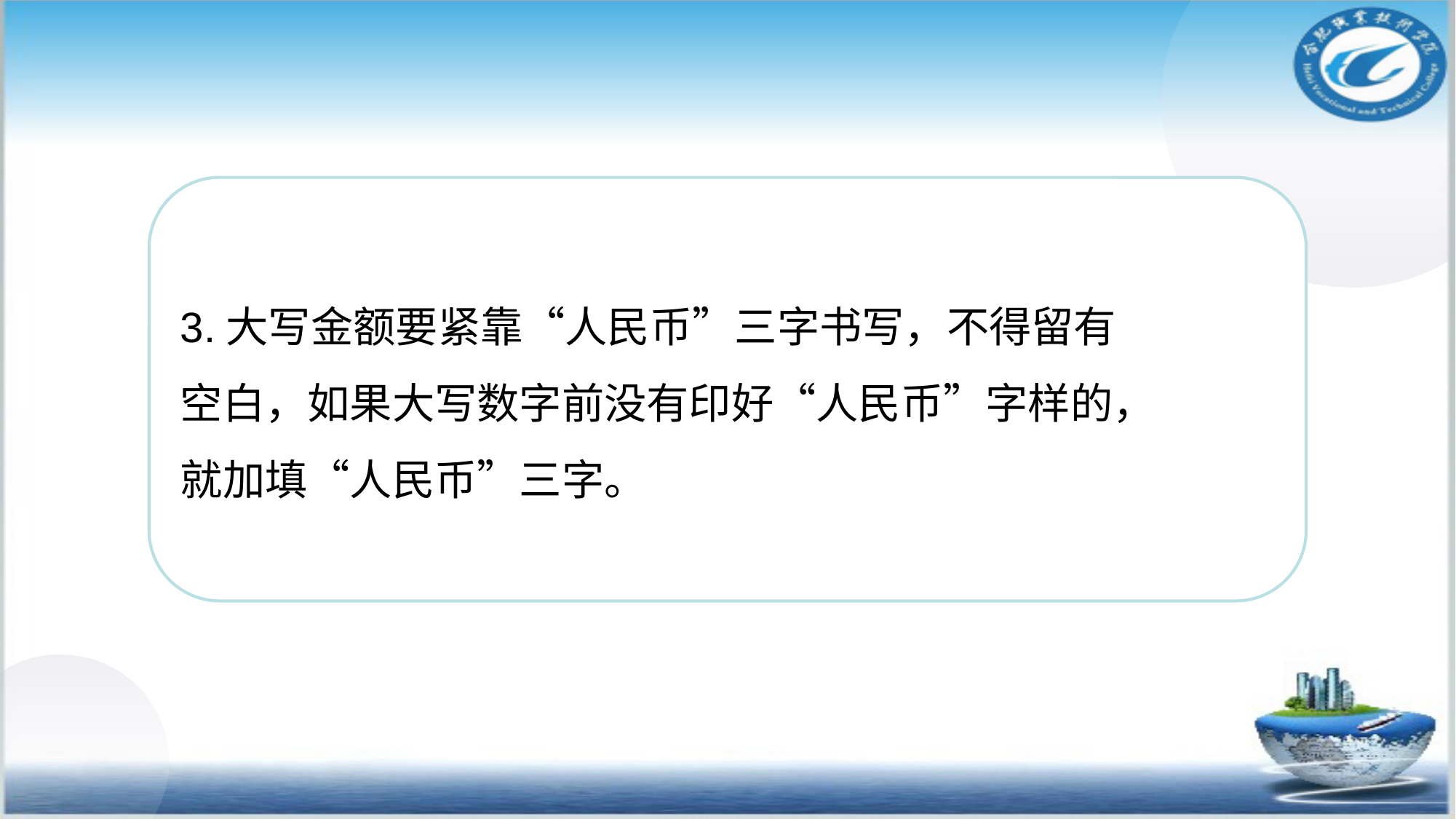

3.大写金额要紧靠“人民币”三字书写，不得留有
空白，如果大写数字前没有印好“人民币”字样的，
就加填“人民币”三字。